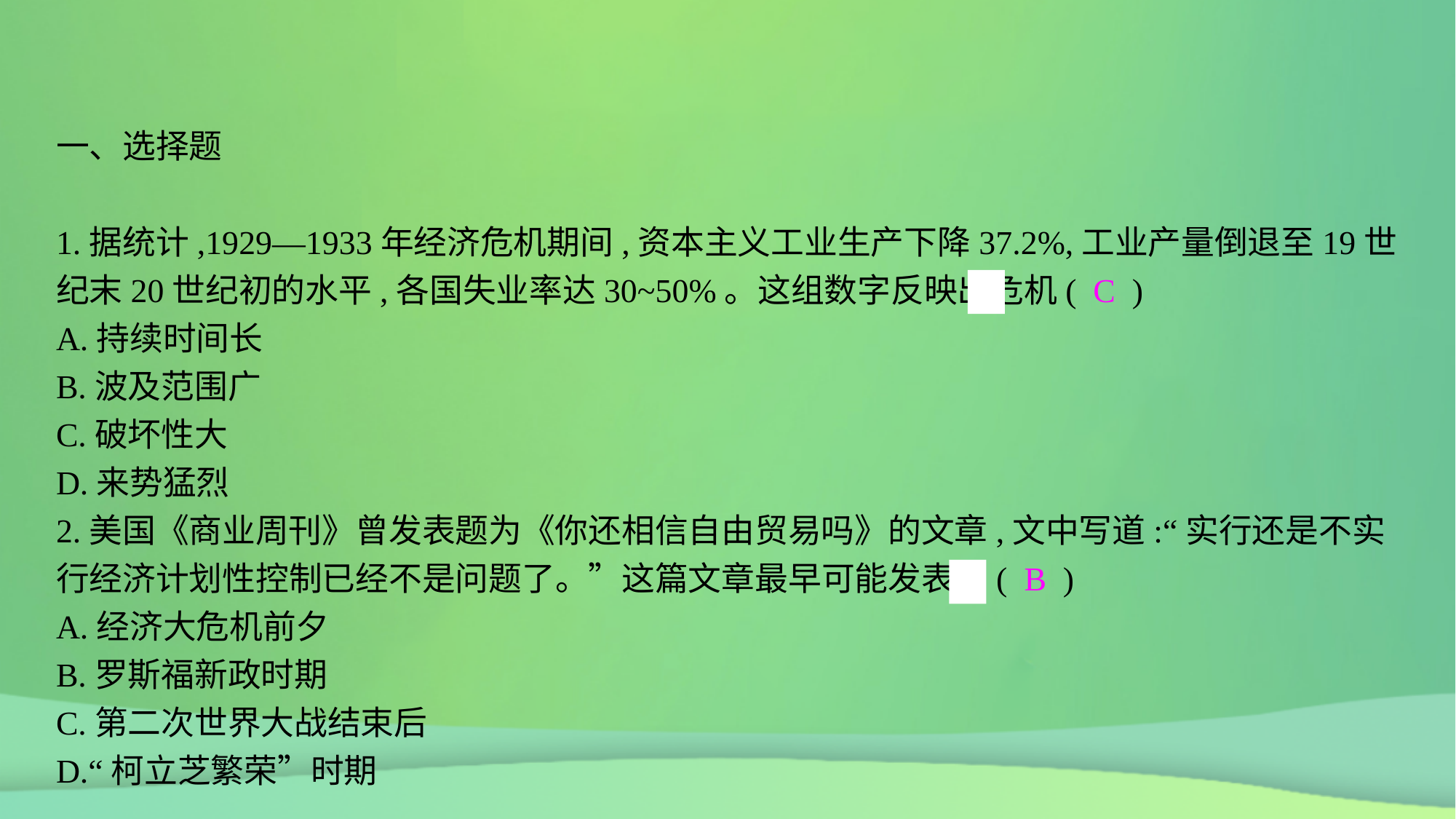

一、选择题

1.据统计,1929—1933年经济危机期间,资本主义工业生产下降37.2%,工业产量倒退至19世纪末20世纪初的水平,各国失业率达30~50%。这组数字反映出危机(  C  )
A.持续时间长
B.波及范围广
C.破坏性大
D.来势猛烈
2.美国《商业周刊》曾发表题为《你还相信自由贸易吗》的文章,文中写道:“实行还是不实行经济计划性控制已经不是问题了。”这篇文章最早可能发表于(  B  )
A.经济大危机前夕
B.罗斯福新政时期
C.第二次世界大战结束后
D.“柯立芝繁荣”时期